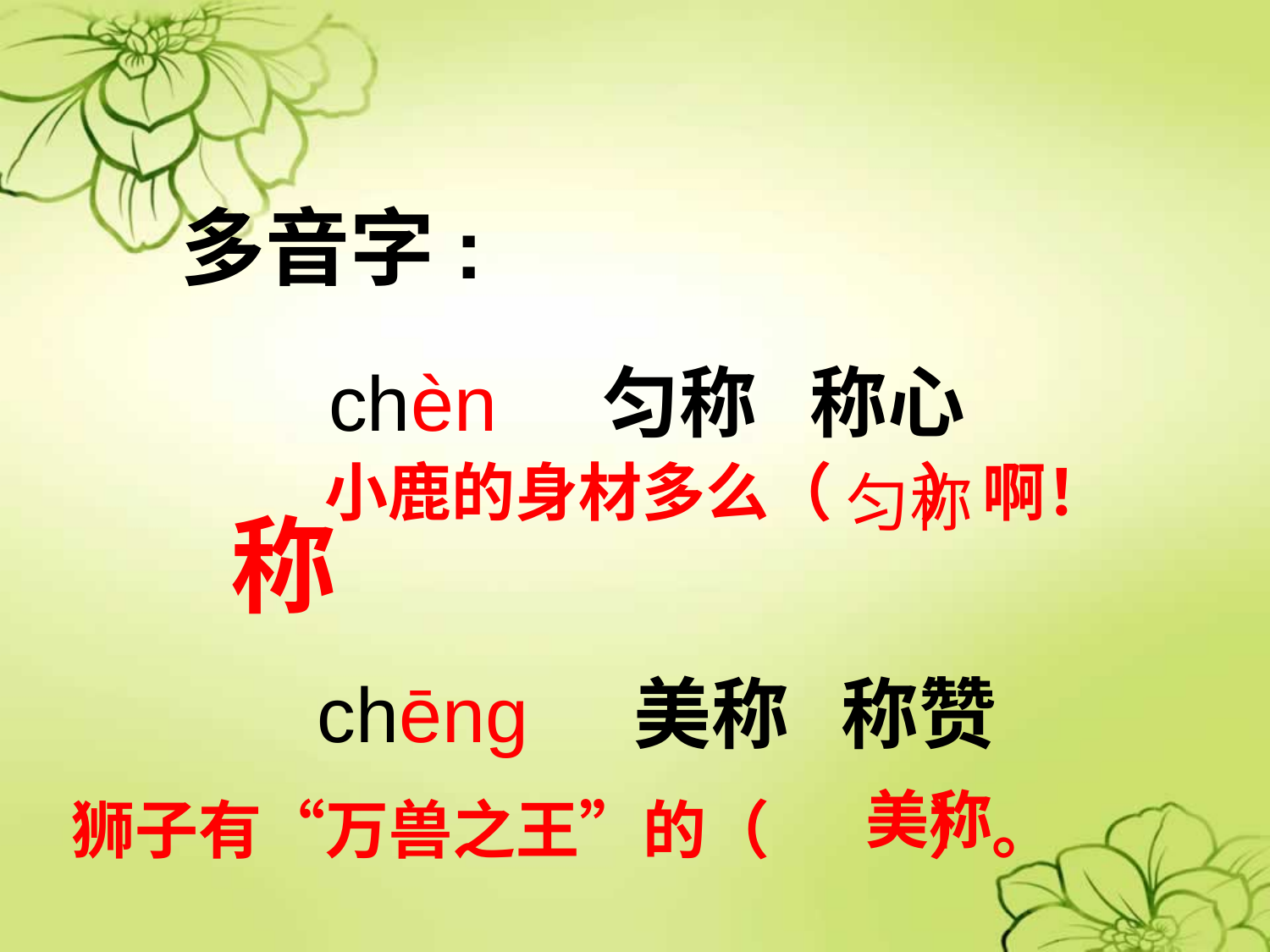

多音字:
           chèn    匀称   称心
称
    chēng    美称   称赞
 小鹿的身材多么（      ）啊！

匀称
美称
 狮子有“万兽之王”的（           ）。